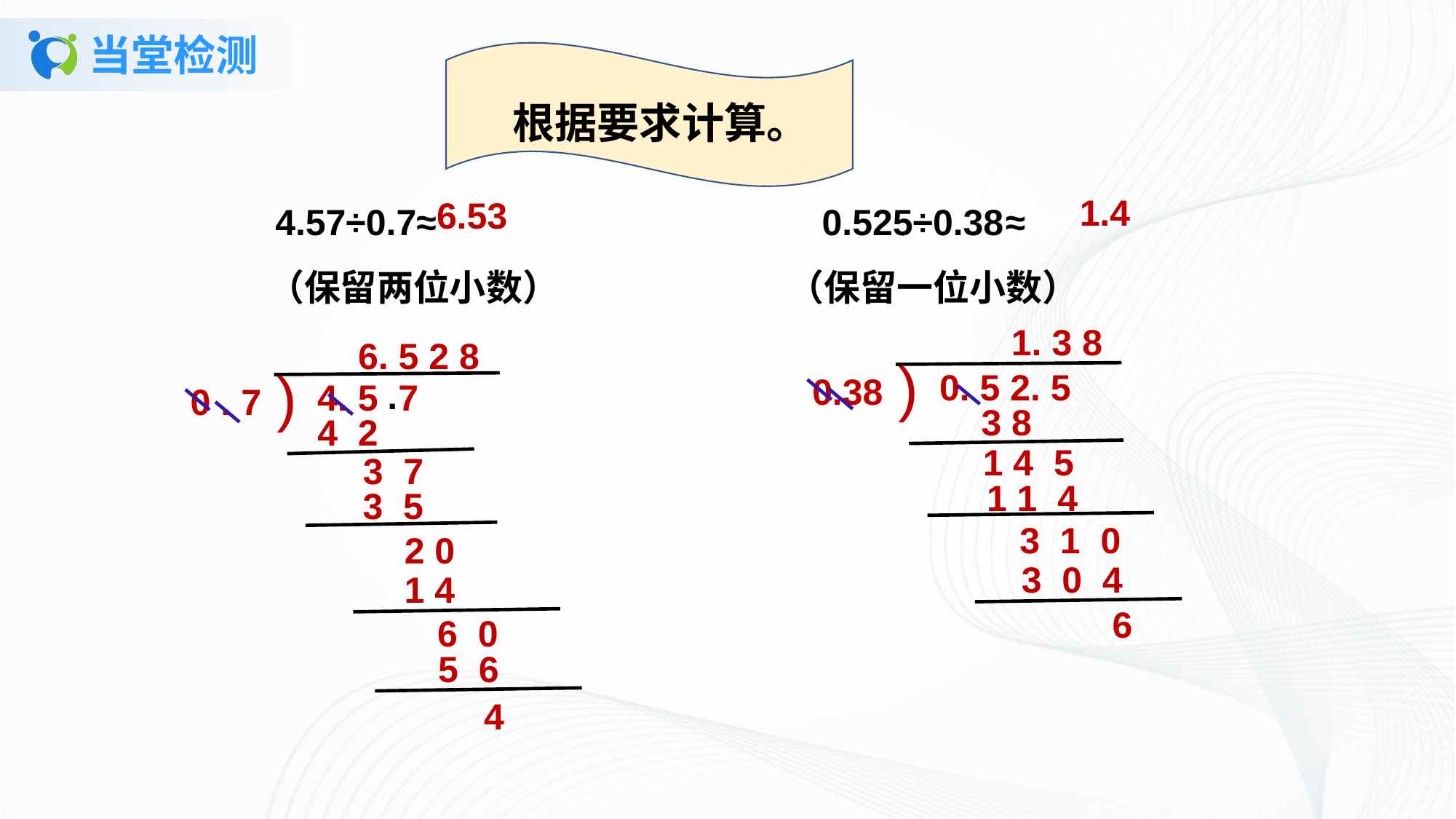

# 当堂检测
根据要求计算。

    4.57÷0.7≈                                      0.525÷0.38≈
   （保留两位小数）                            （保留一位小数）
1.4
6.53
1. 3 8
)
0. 5 2. 5
0.38
3 8
1 4  5
1 1  4
3  1  0
3  0  4
6
6. 5 2 8
)
4. 5  7
0 . 7
4  2
3  7
3  5
2 0
1 4
6  0
 .
5  6
4